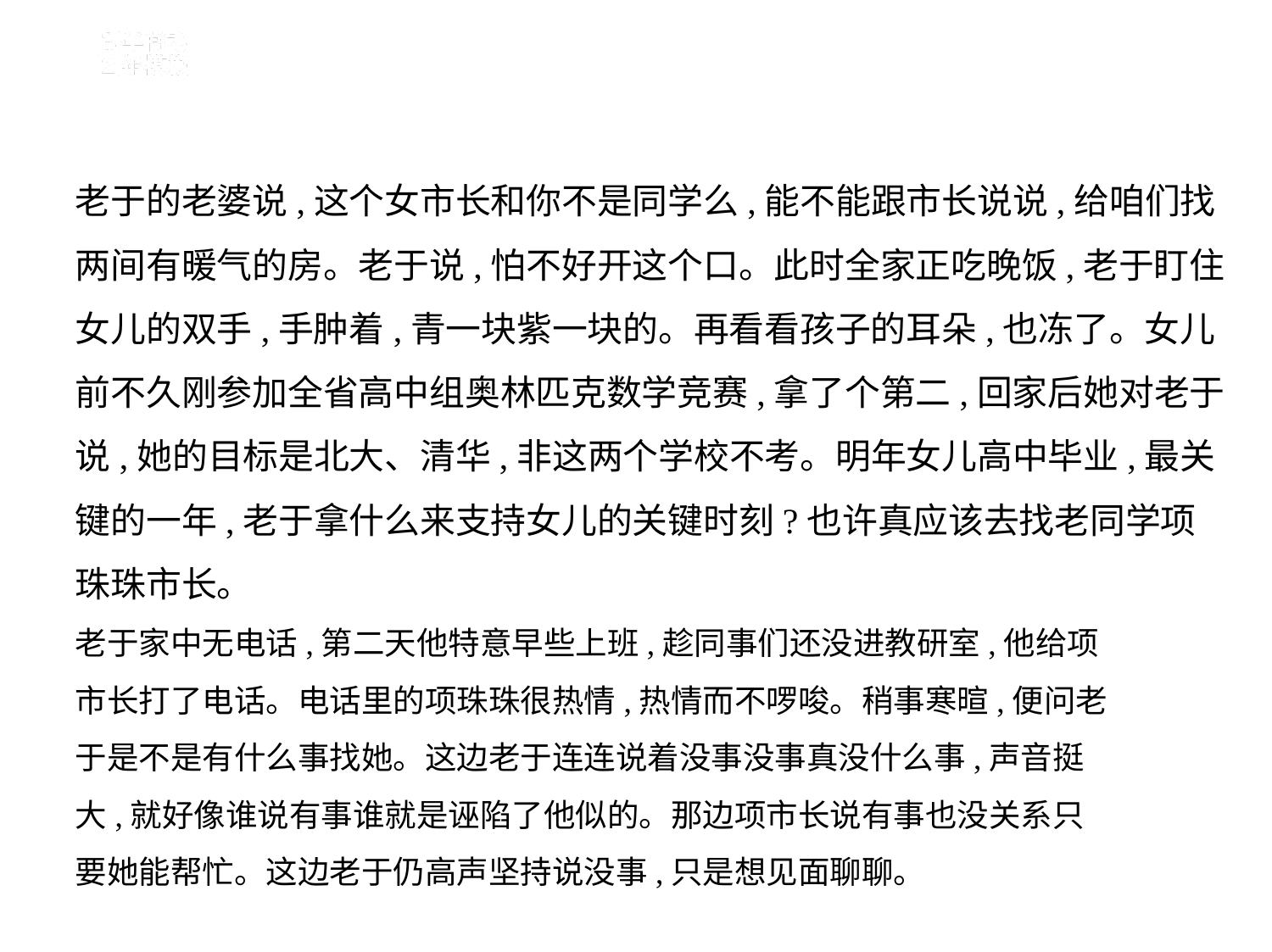

老于的老婆说,这个女市长和你不是同学么,能不能跟市长说说,给咱们找
两间有暖气的房。老于说,怕不好开这个口。此时全家正吃晚饭,老于盯住
女儿的双手,手肿着,青一块紫一块的。再看看孩子的耳朵,也冻了。女儿
前不久刚参加全省高中组奥林匹克数学竞赛,拿了个第二,回家后她对老于
说,她的目标是北大、清华,非这两个学校不考。明年女儿高中毕业,最关
键的一年,老于拿什么来支持女儿的关键时刻?也许真应该去找老同学项
珠珠市长。
老于家中无电话,第二天他特意早些上班,趁同事们还没进教研室,他给项
市长打了电话。电话里的项珠珠很热情,热情而不啰唆。稍事寒暄,便问老
于是不是有什么事找她。这边老于连连说着没事没事真没什么事,声音挺
大,就好像谁说有事谁就是诬陷了他似的。那边项市长说有事也没关系只
要她能帮忙。这边老于仍高声坚持说没事,只是想见面聊聊。